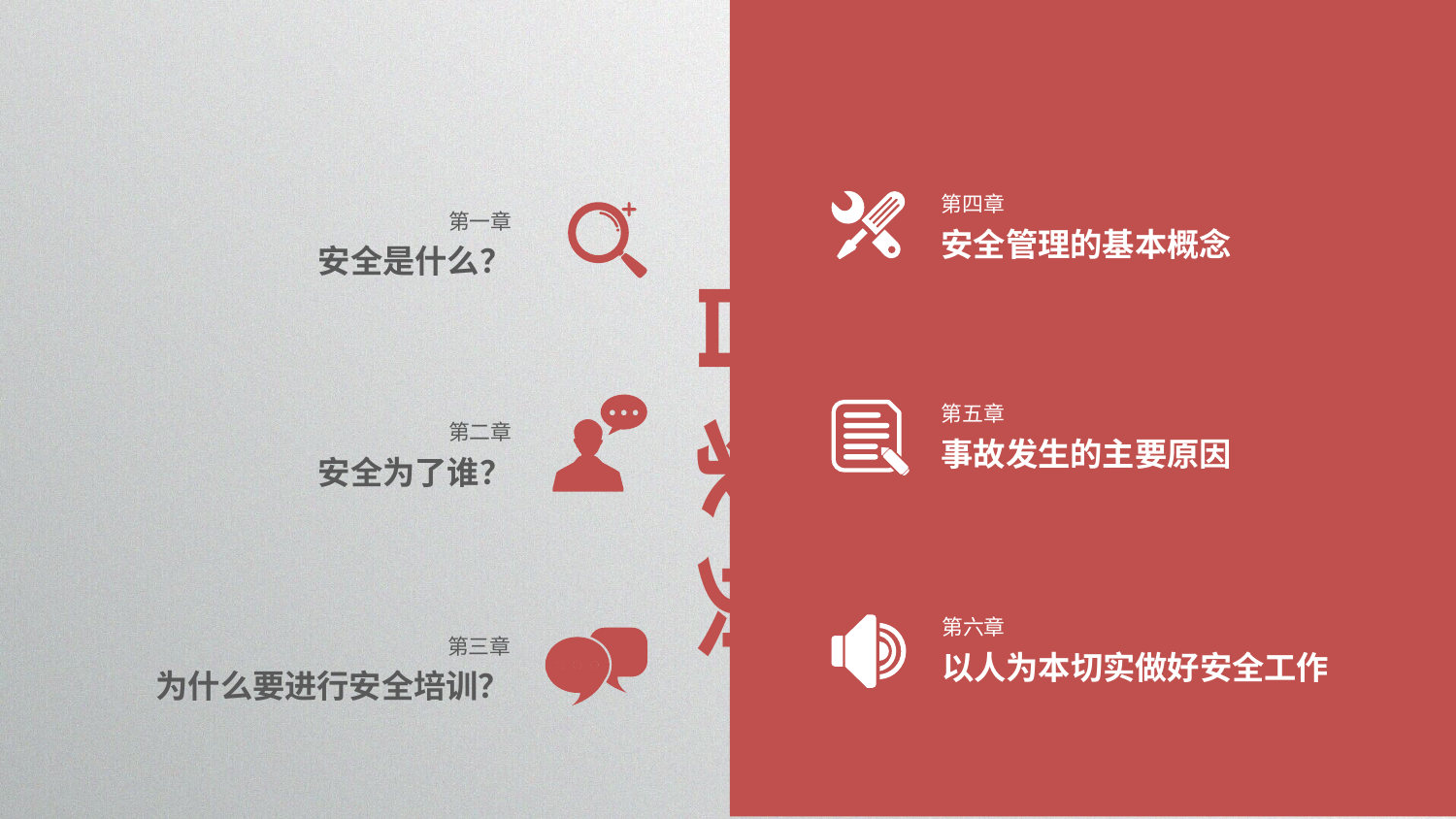

延时符

第四章
安全管理的基本概念

第一章
安全是什么？

目录页
第五章
事故发生的主要原因

第二章
安全为了谁？
第六章
以人为本切实做好安全工作

第三章
为什么要进行安全培训？